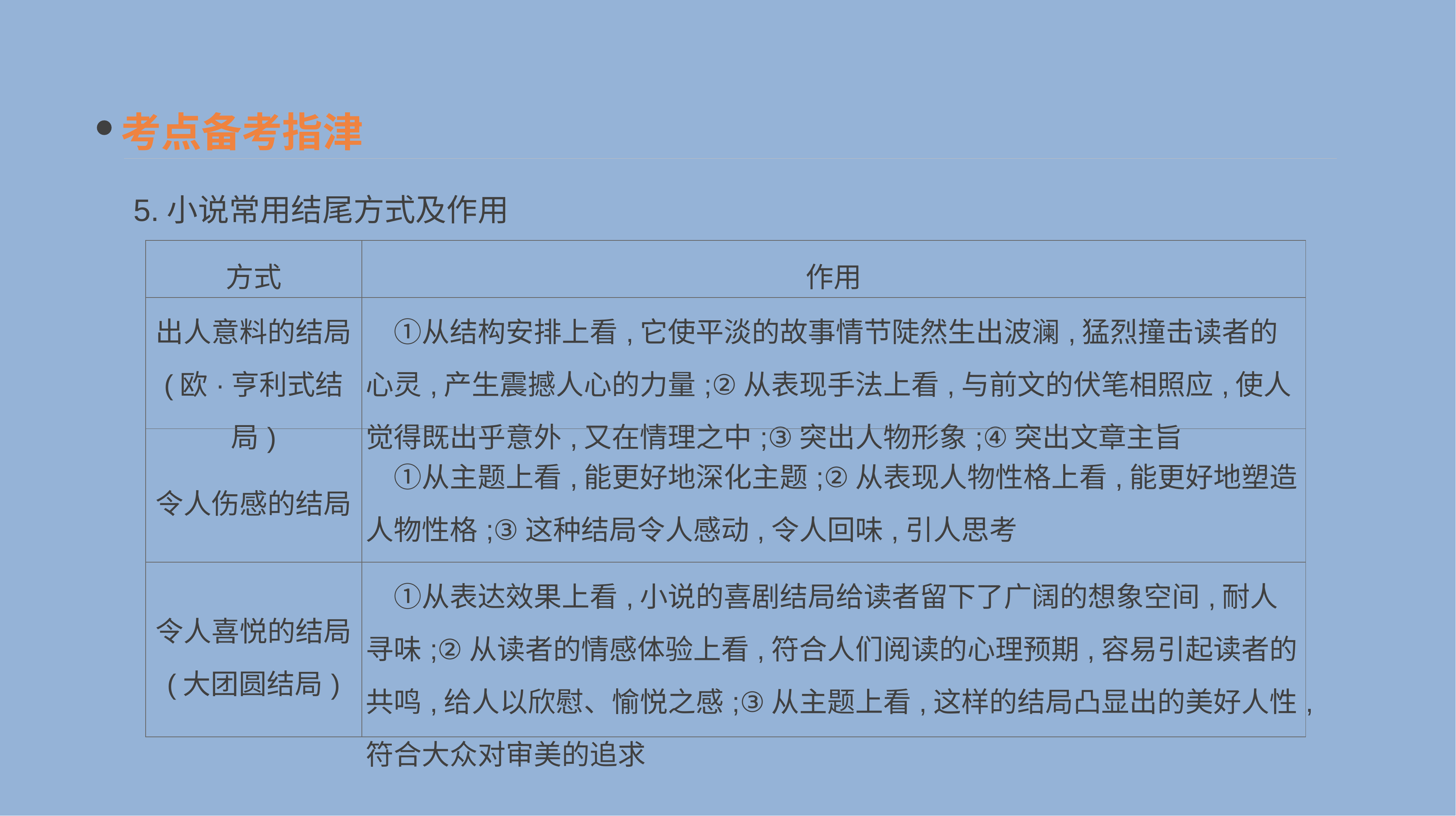

考点备考指津

5.小说常用结尾方式及作用
| 方式 | 作用 |
| --- | --- |
| 出人意料的结局 (欧·亨利式结局) | ①从结构安排上看,它使平淡的故事情节陡然生出波澜,猛烈撞击读者的心灵,产生震撼人心的力量;②从表现手法上看,与前文的伏笔相照应,使人觉得既出乎意外,又在情理之中;③突出人物形象;④突出文章主旨 |
| 令人伤感的结局 | ①从主题上看,能更好地深化主题;②从表现人物性格上看,能更好地塑造人物性格;③这种结局令人感动,令人回味,引人思考 |
| 令人喜悦的结局 (大团圆结局) | ①从表达效果上看,小说的喜剧结局给读者留下了广阔的想象空间,耐人寻味;②从读者的情感体验上看,符合人们阅读的心理预期,容易引起读者的共鸣,给人以欣慰、愉悦之感;③从主题上看,这样的结局凸显出的美好人性,符合大众对审美的追求 |